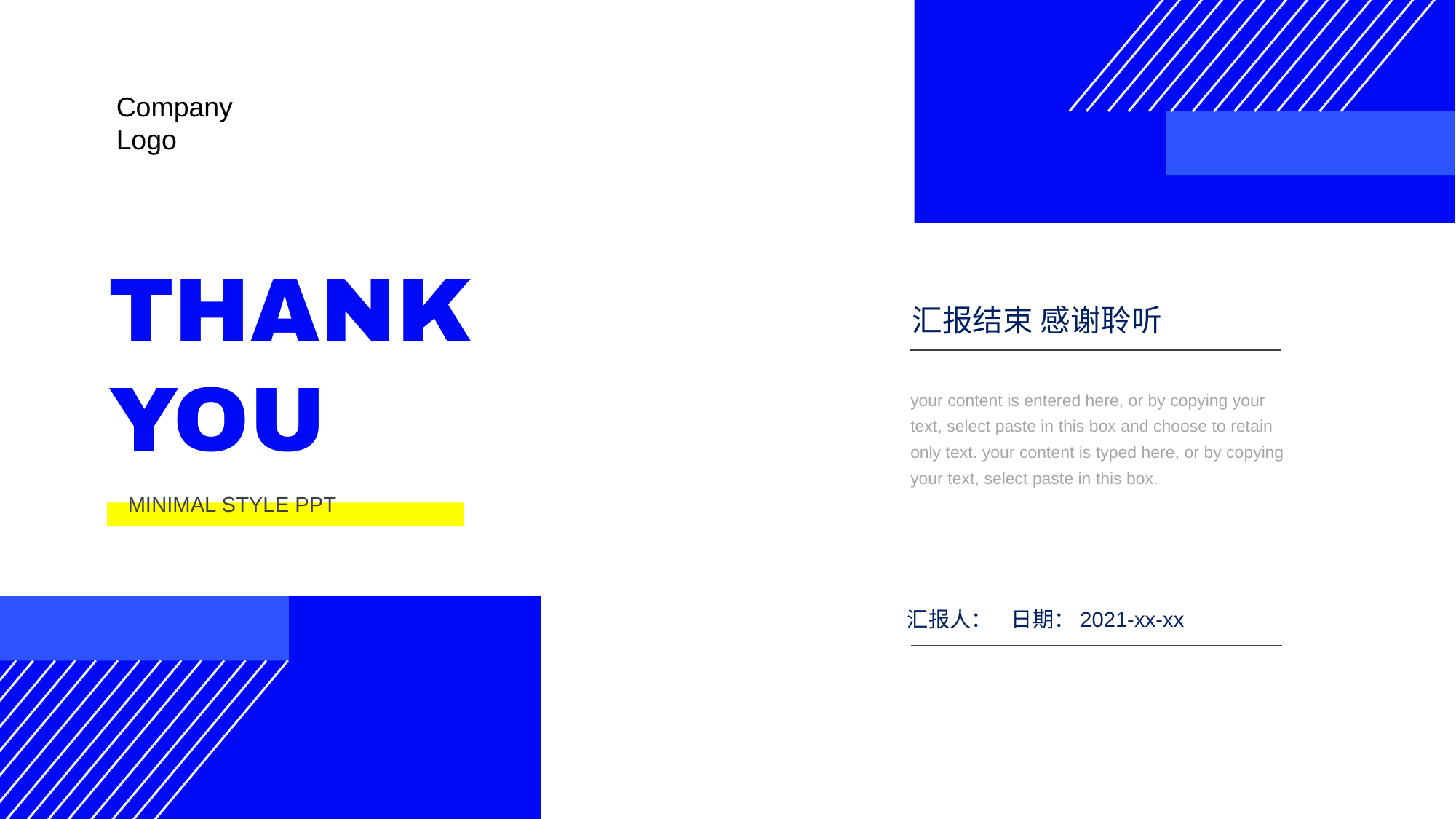

Company
Logo

THANK
YOU
汇报结束 感谢聆听
your content is entered here, or by copying your text, select paste in this box and choose to retain only text. your content is typed here, or by copying your text, select paste in this box.
MINIMAL STYLE PPT

汇报人：    日期：2021-xx-xx